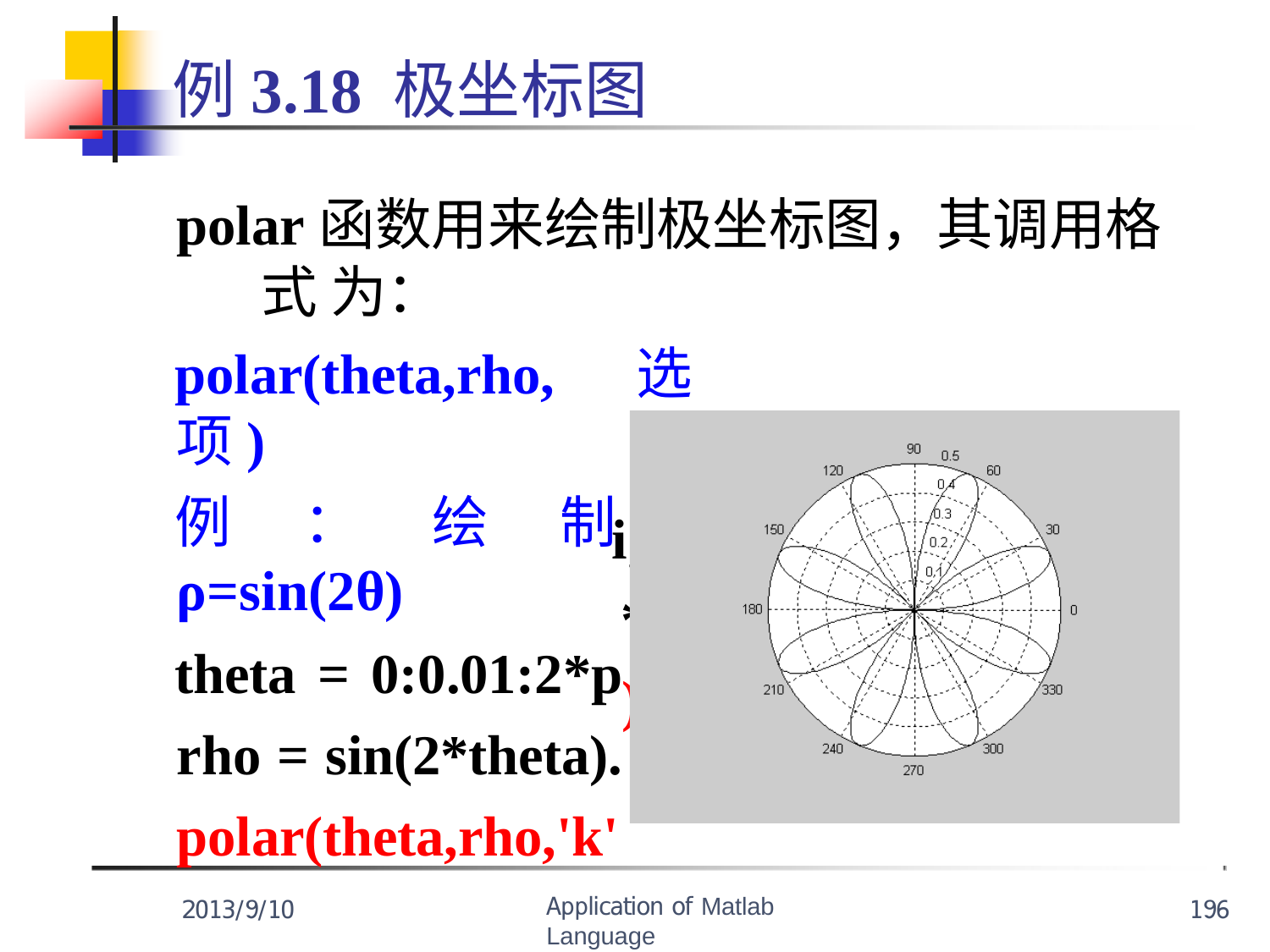

# 例3.18 极坐标图
polar函数用来绘制极坐标图，其调用格式 为：

polar(theta,rho,选项)

例：绘制ρ=sin(2θ)
theta = 0:0.01:2*p rho = sin(2*theta). polar(theta,rho,'k'

cos(2θ)的图形

i;

*cos(2*theta);

);
Application of Matlab Language
2013/9/10
196